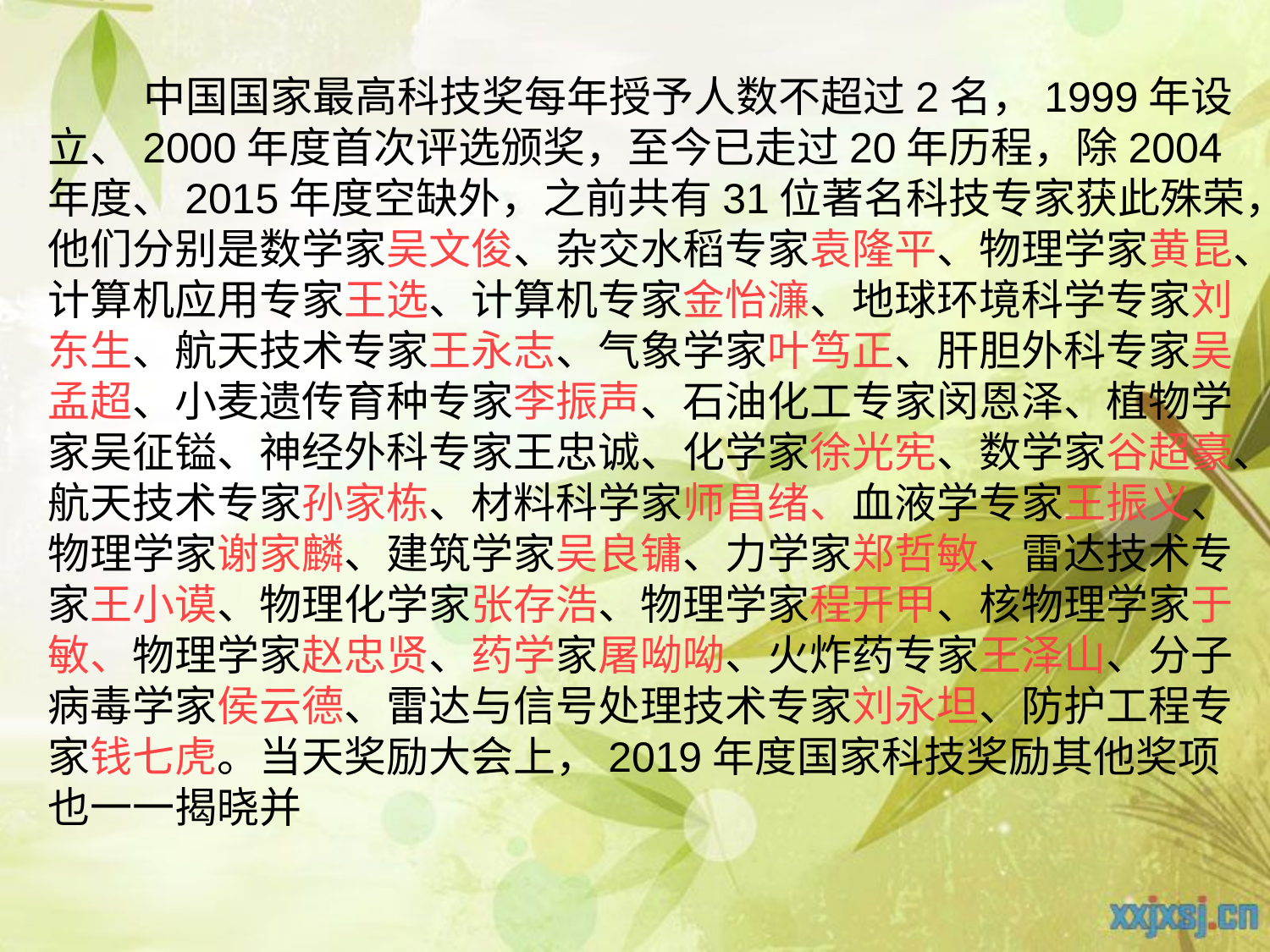

中国国家最高科技奖每年授予人数不超过2名，1999年设立、2000年度首次评选颁奖，至今已走过20年历程，除2004年度、2015年度空缺外，之前共有31位著名科技专家获此殊荣，他们分别是数学家吴文俊、杂交水稻专家袁隆平、物理学家黄昆、计算机应用专家王选、计算机专家金怡濂、地球环境科学专家刘东生、航天技术专家王永志、气象学家叶笃正、肝胆外科专家吴孟超、小麦遗传育种专家李振声、石油化工专家闵恩泽、植物学家吴征镒、神经外科专家王忠诚、化学家徐光宪、数学家谷超豪、航天技术专家孙家栋、材料科学家师昌绪、血液学专家王振义、物理学家谢家麟、建筑学家吴良镛、力学家郑哲敏、雷达技术专家王小谟、物理化学家张存浩、物理学家程开甲、核物理学家于敏、物理学家赵忠贤、药学家屠呦呦、火炸药专家王泽山、分子病毒学家侯云德、雷达与信号处理技术专家刘永坦、防护工程专家钱七虎。当天奖励大会上，2019年度国家科技奖励其他奖项也一一揭晓并